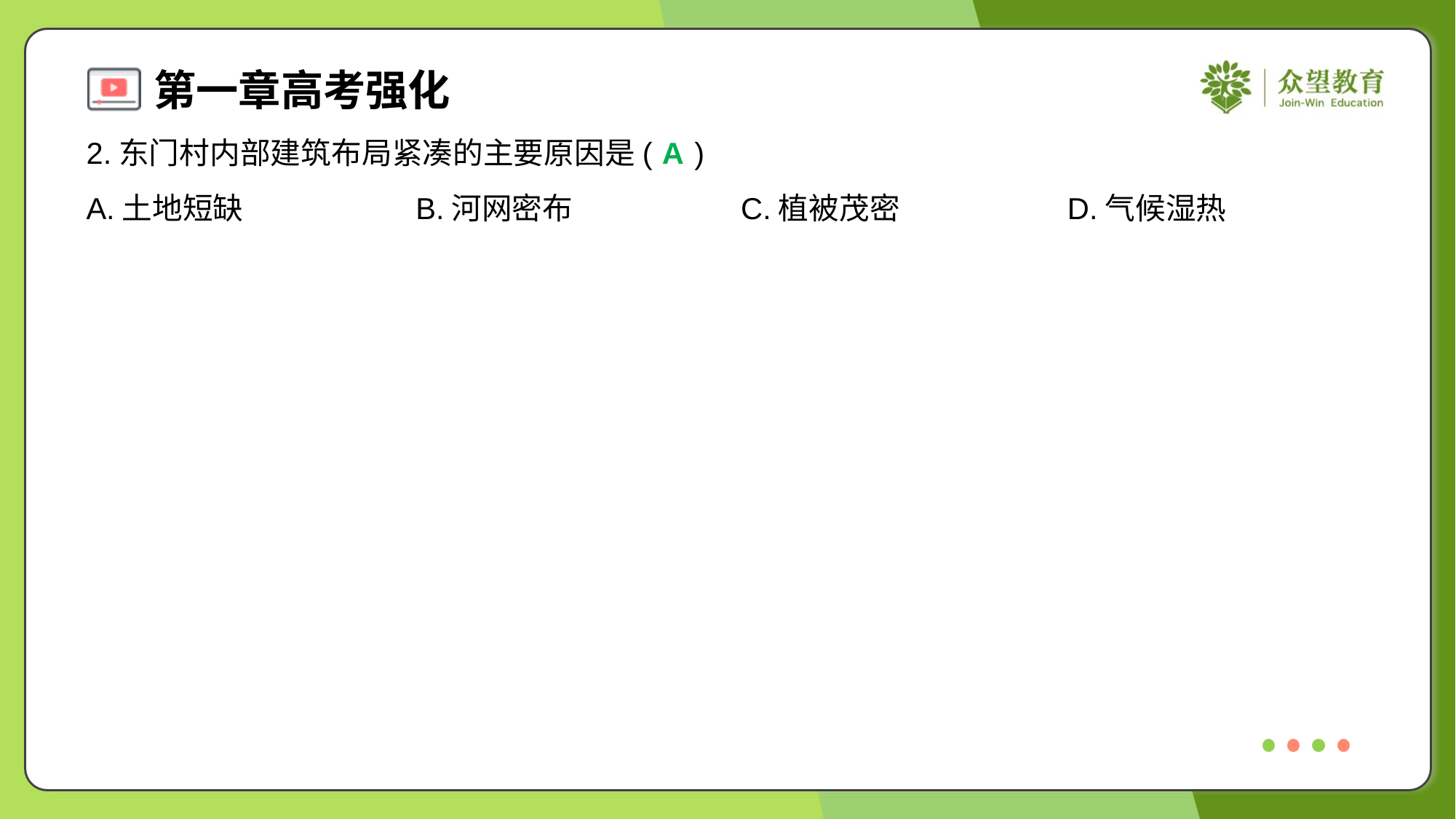

2.东门村内部建筑布局紧凑的主要原因是(     )
A
A.土地短缺	B.河网密布	C.植被茂密	D.气候湿热